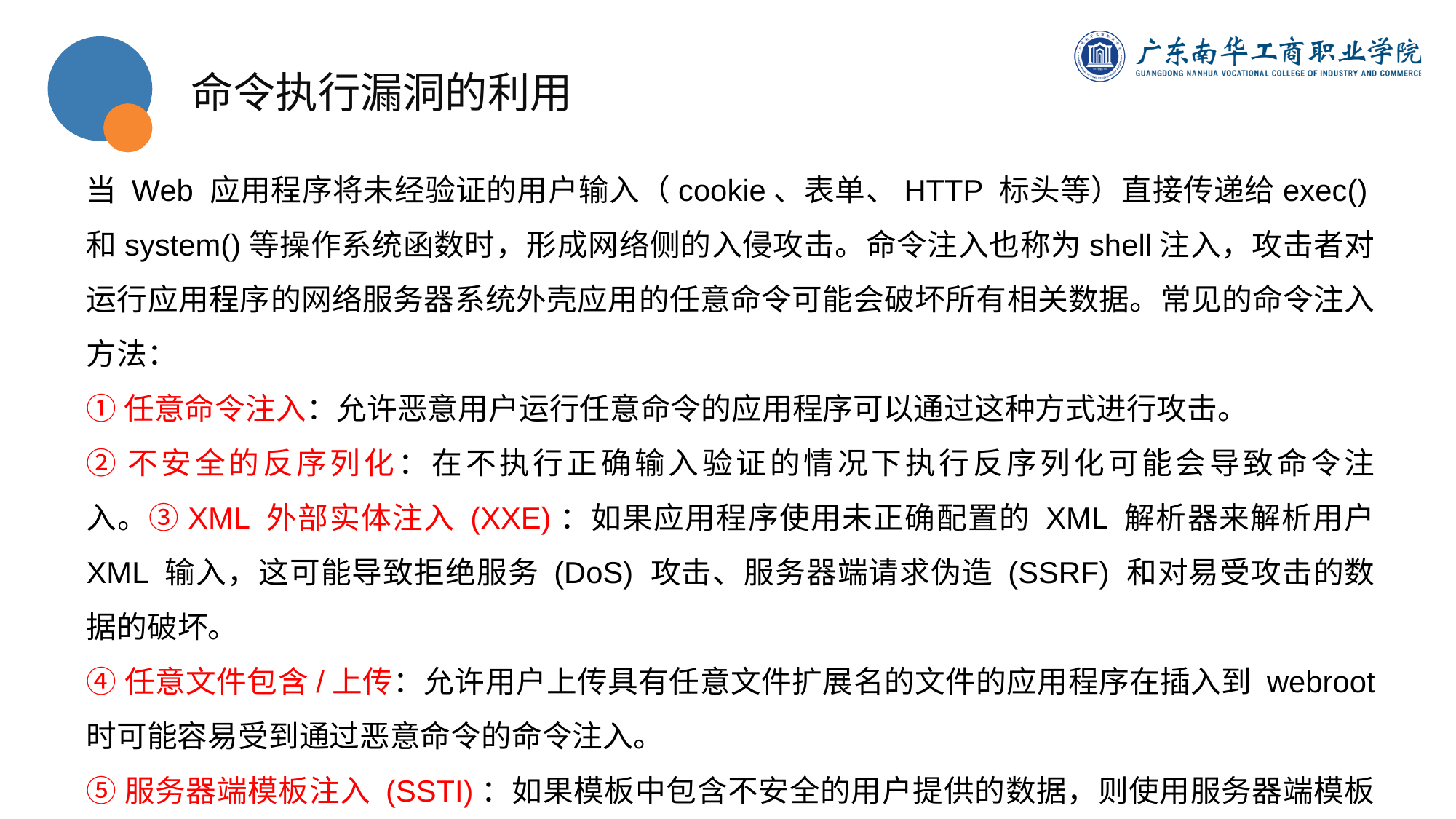

命令执行漏洞的利用

当 Web 应用程序将未经验证的用户输入（cookie、表单、HTTP 标头等）直接传递给exec()和system()等操作系统函数时，形成网络侧的入侵攻击。命令注入也称为shell注入，攻击者对运行应用程序的网络服务器系统外壳应用的任意命令可能会破坏所有相关数据。常见的命令注入方法：
①任意命令注入：允许恶意用户运行任意命令的应用程序可以通过这种方式进行攻击。
②不安全的反序列化：在不执行正确输入验证的情况下执行反序列化可能会导致命令注入。③XML 外部实体注入 (XXE)：如果应用程序使用未正确配置的 XML 解析器来解析用户 XML 输入，这可能导致拒绝服务 (DoS) 攻击、服务器端请求伪造 (SSRF) 和对易受攻击的数据的破坏。
④任意文件包含/上传：允许用户上传具有任意文件扩展名的文件的应用程序在插入到 webroot 时可能容易受到通过恶意命令的命令注入。
⑤服务器端模板注入 (SSTI)：如果模板中包含不安全的用户提供的数据，则使用服务器端模板生成动态 HTML 响应的应用程序可能容易插入有害的服务器端模板。